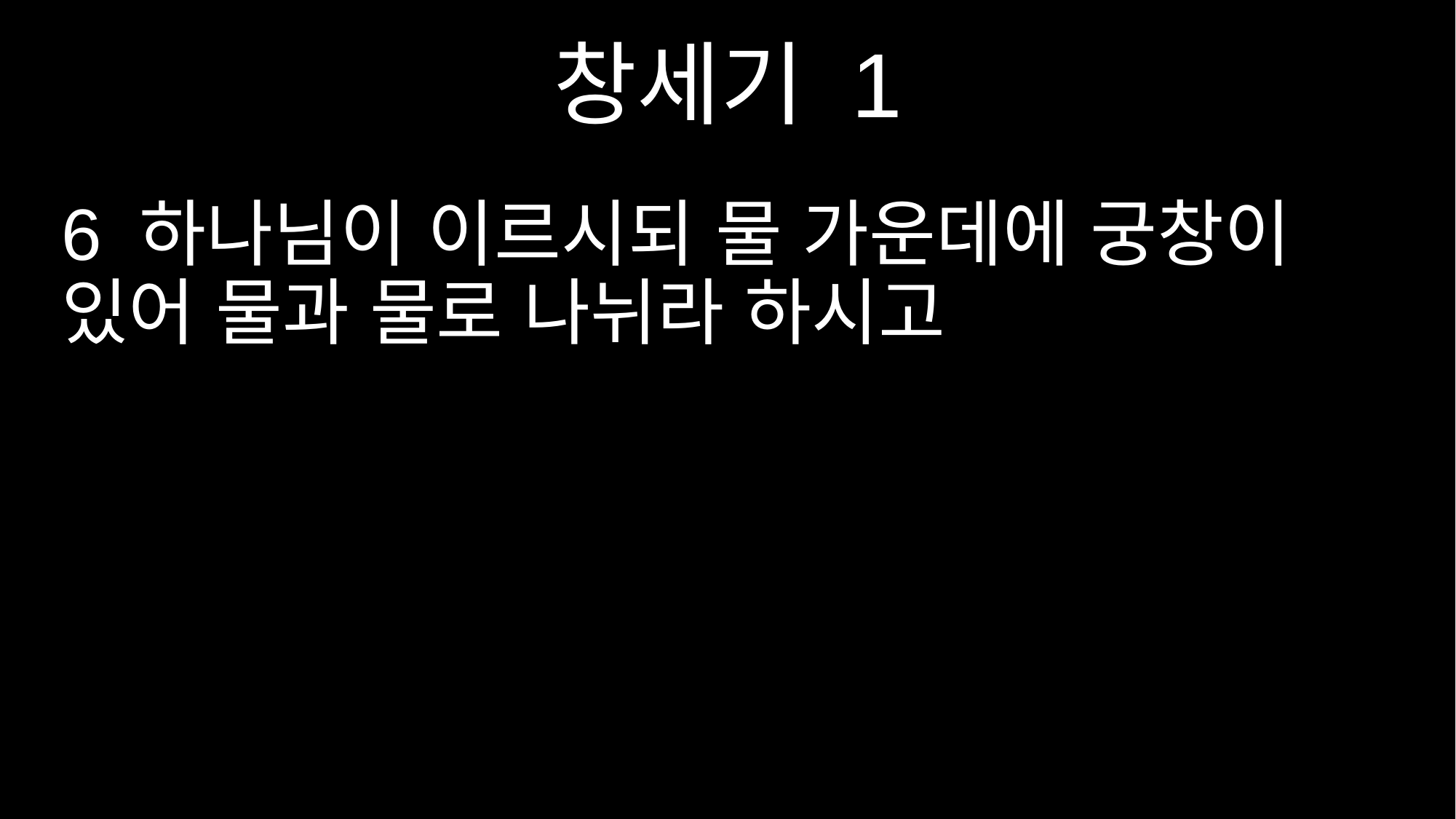

창세기 1
6 하나님이 이르시되 물 가운데에 궁창이 있어 물과 물로 나뉘라 하시고